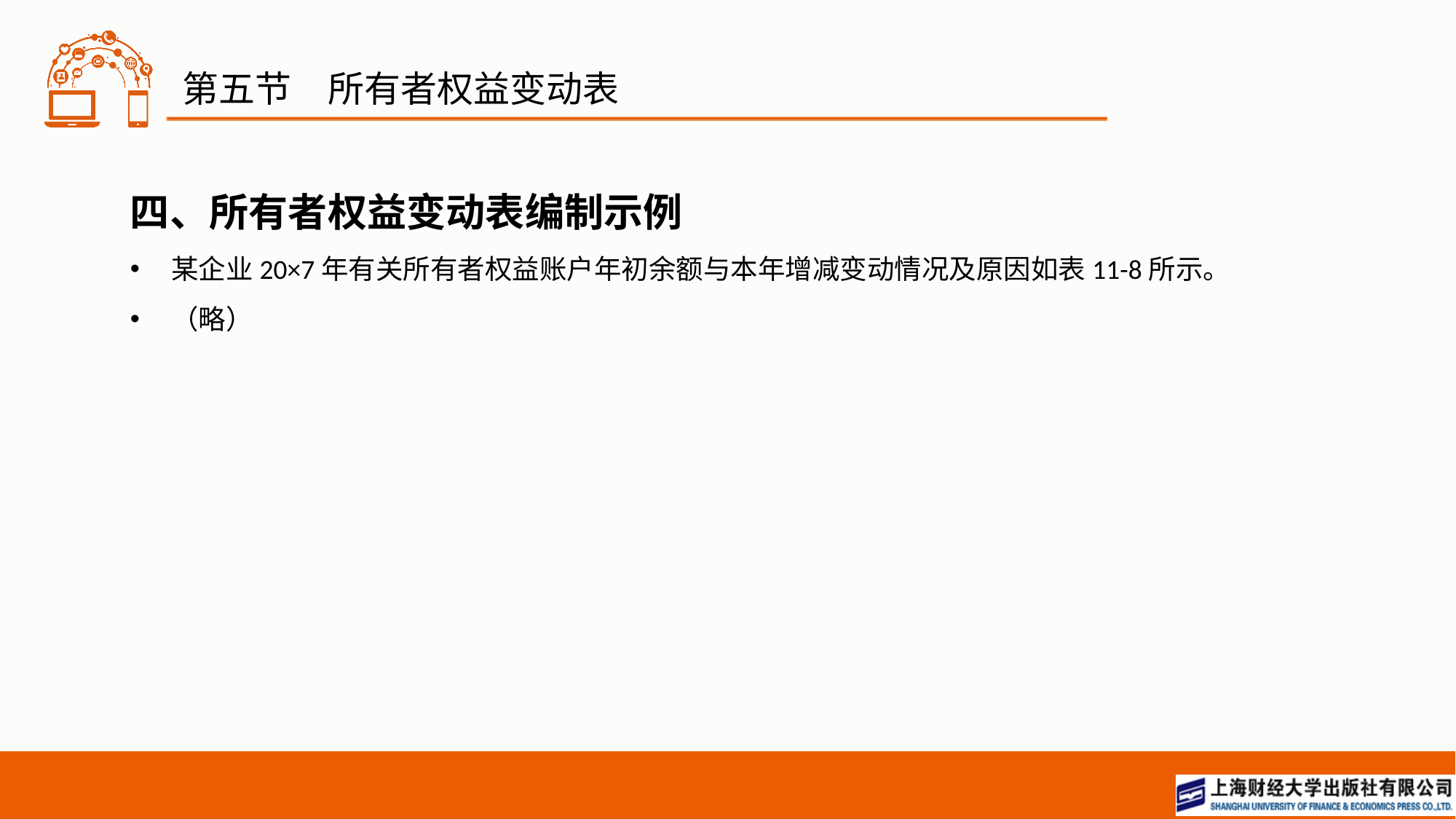

# 第五节　所有者权益变动表
四、所有者权益变动表编制示例
某企业20×7年有关所有者权益账户年初余额与本年增减变动情况及原因如表11-8所示。
（略）